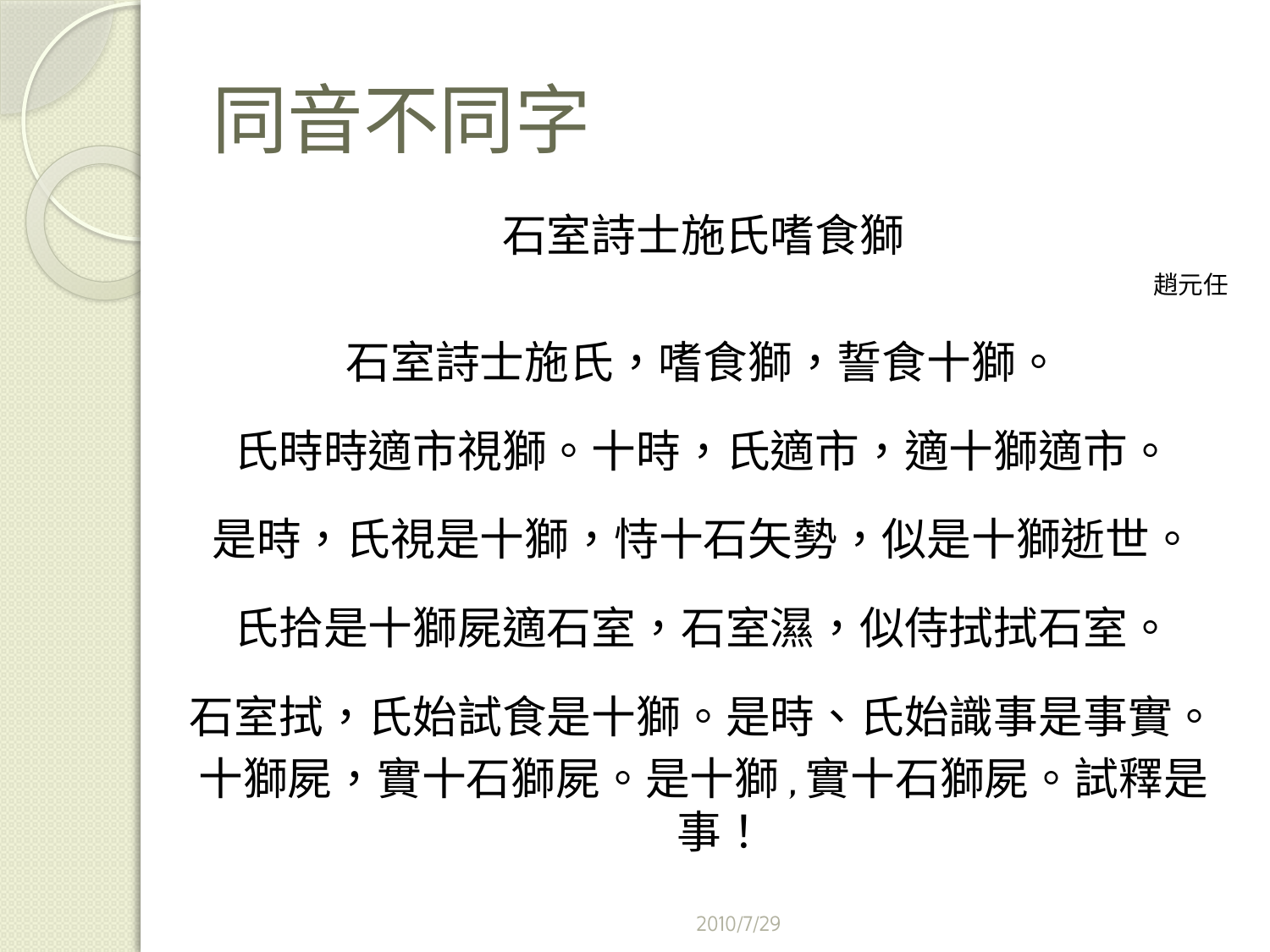

# 同音不同字
石室詩士施氏嗜食獅
趙元任
石室詩士施氏，嗜食獅，誓食十獅。
氏時時適市視獅。十時，氏適市，適十獅適市。
是時，氏視是十獅，恃十石矢勢，似是十獅逝世。
氏拾是十獅屍適石室，石室濕，似侍拭拭石室。
石室拭，氏始試食是十獅。是時、氏始識事是事實。
十獅屍，實十石獅屍。是十獅,實十石獅屍。試釋是事！
2010/7/29